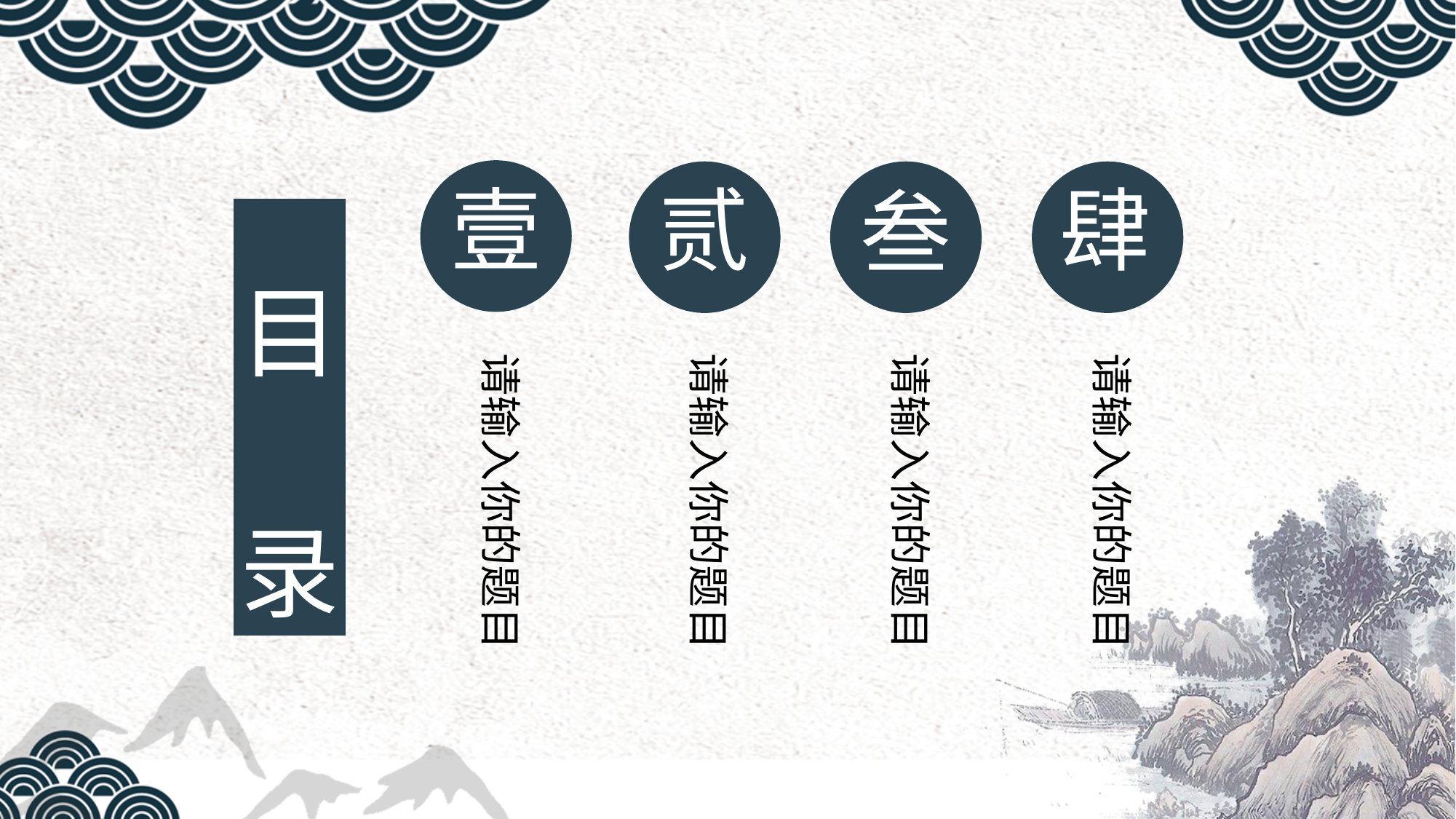

目录

肆
壹
贰
叁

请输入你的题目
请输入你的题目
请输入你的题目
请输入你的题目